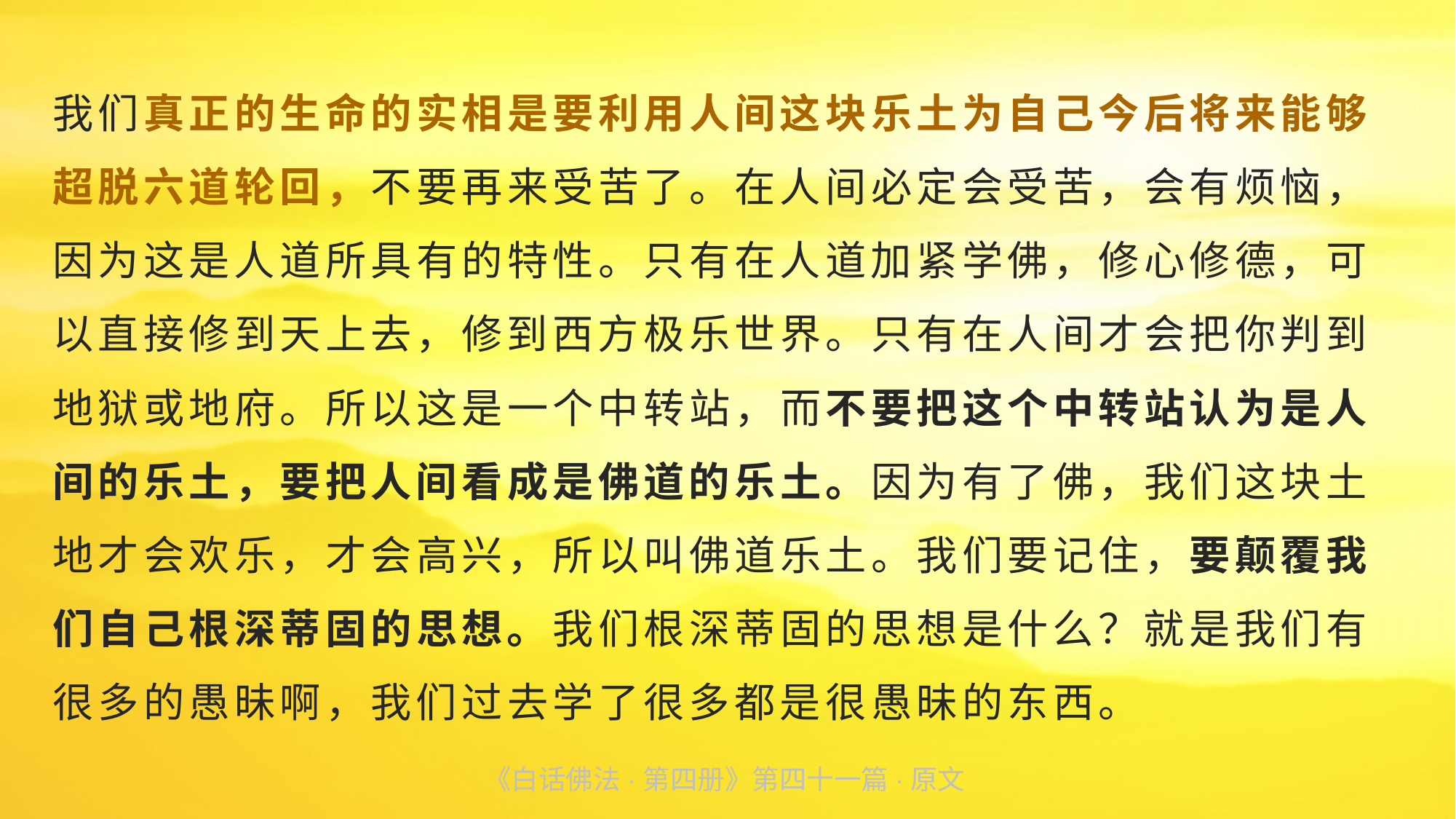

我们真正的生命的实相是要利用人间这块乐土为自己今后将来能够超脱六道轮回，不要再来受苦了。在人间必定会受苦，会有烦恼，因为这是人道所具有的特性。只有在人道加紧学佛，修心修德，可以直接修到天上去，修到西方极乐世界。只有在人间才会把你判到地狱或地府。所以这是一个中转站，而不要把这个中转站认为是人间的乐土，要把人间看成是佛道的乐土。因为有了佛，我们这块土地才会欢乐，才会高兴，所以叫佛道乐土。我们要记住，要颠覆我们自己根深蒂固的思想。我们根深蒂固的思想是什么？就是我们有很多的愚昧啊，我们过去学了很多都是很愚昧的东西。
《白话佛法·第四册》第四十一篇·原文